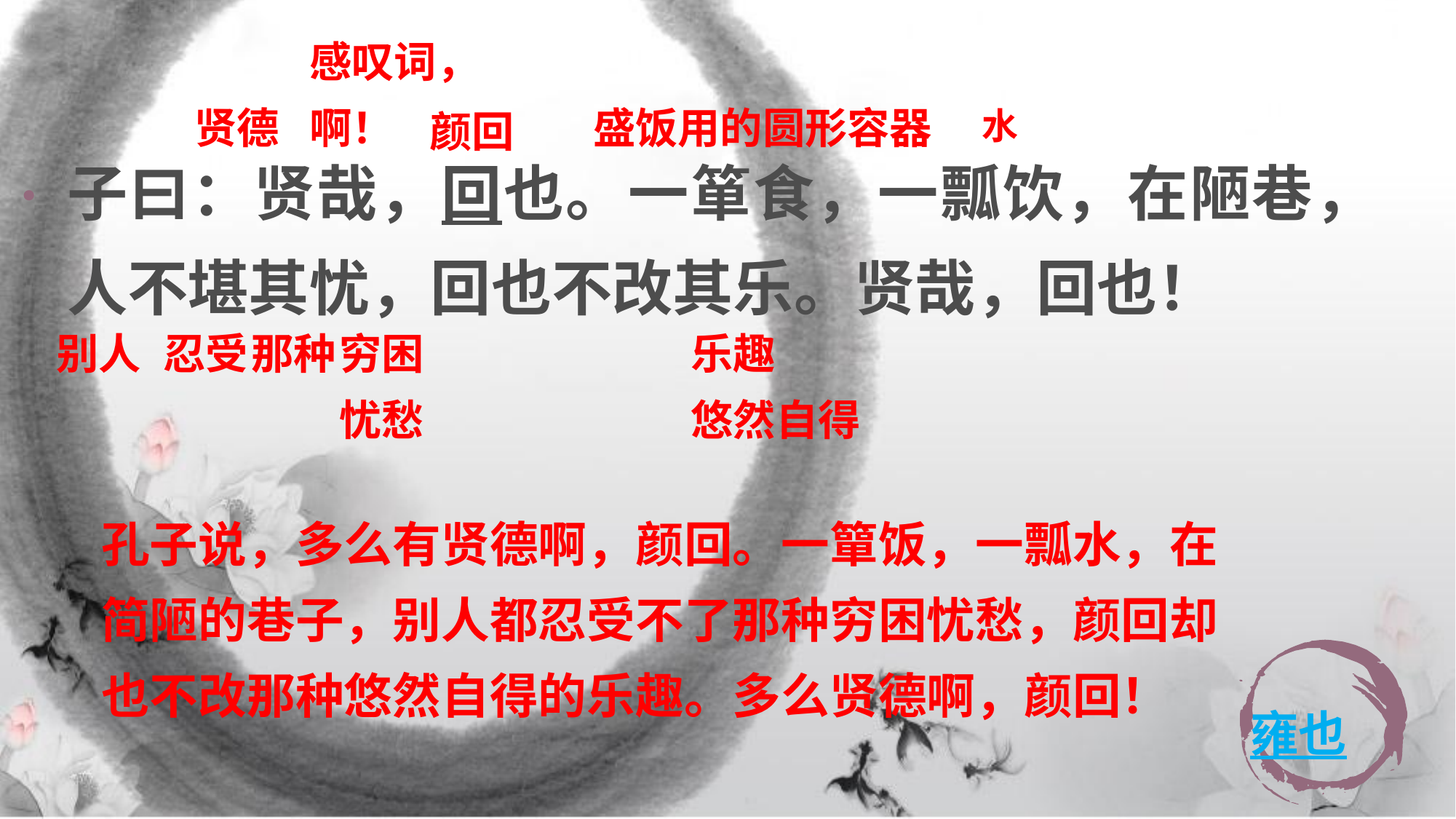

感叹词，
啊！
贤德
盛饭用的圆形容器
颜回
水
子曰：贤哉，回也。一箪食，一瓢饮，在陋巷，人不堪其忧，回也不改其乐。贤哉，回也！
别人
忍受
那种
穷困
忧愁
乐趣
悠然自得
孔子说，多么有贤德啊，颜回。一簞饭，一瓢水，在简陋的巷子，别人都忍受不了那种穷困忧愁，颜回却也不改那种悠然自得的乐趣。多么贤德啊，颜回！

雍也